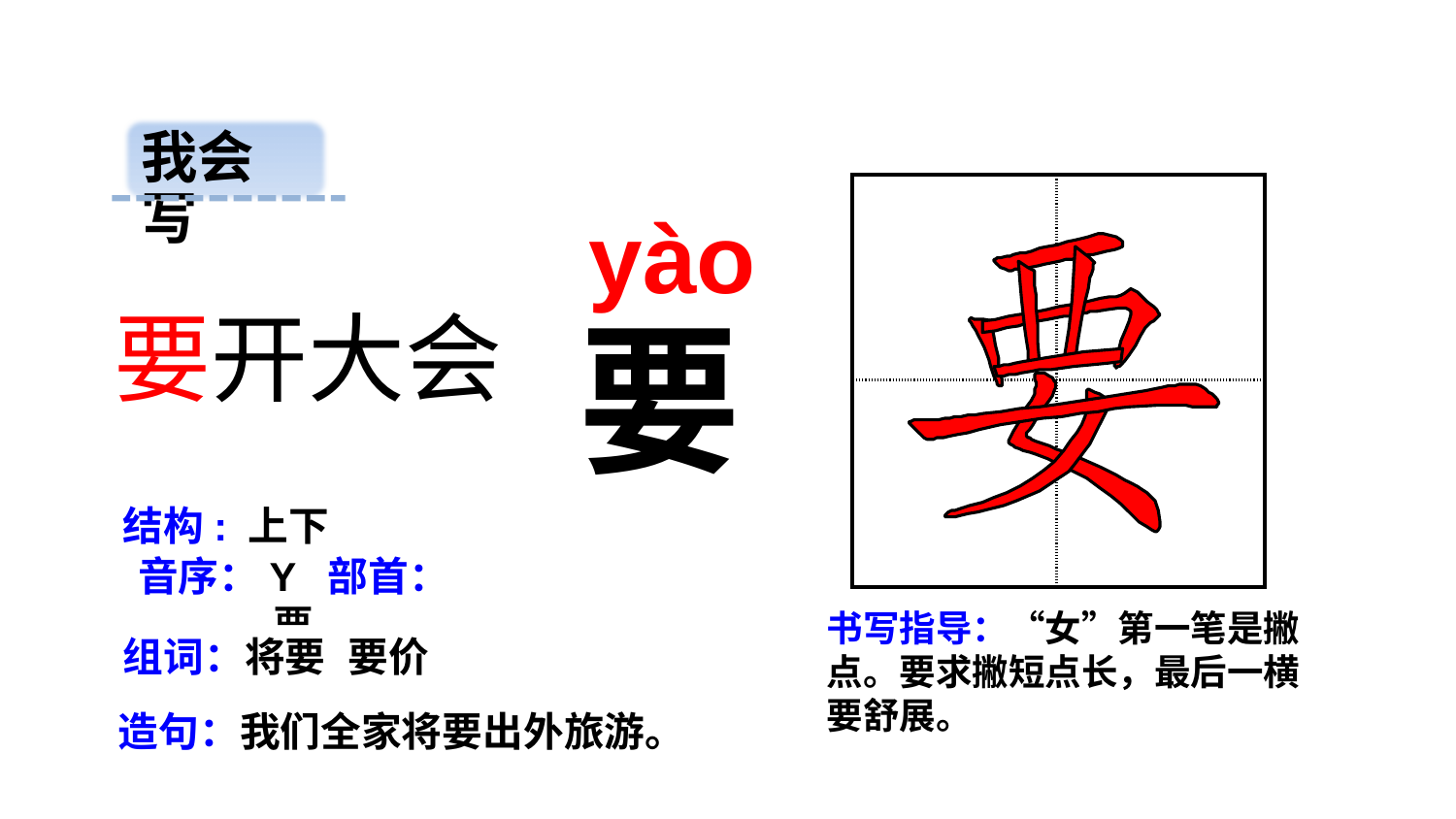

我会写

|  |  |
| --- | --- |
|  |  |
  yào

要开大会
要

结构: 上下
音序：Y  部首：覀
书写指导：“女”第一笔是撇点。要求撇短点长，最后一横要舒展。
组词：将要  要价
造句：我们全家将要出外旅游。